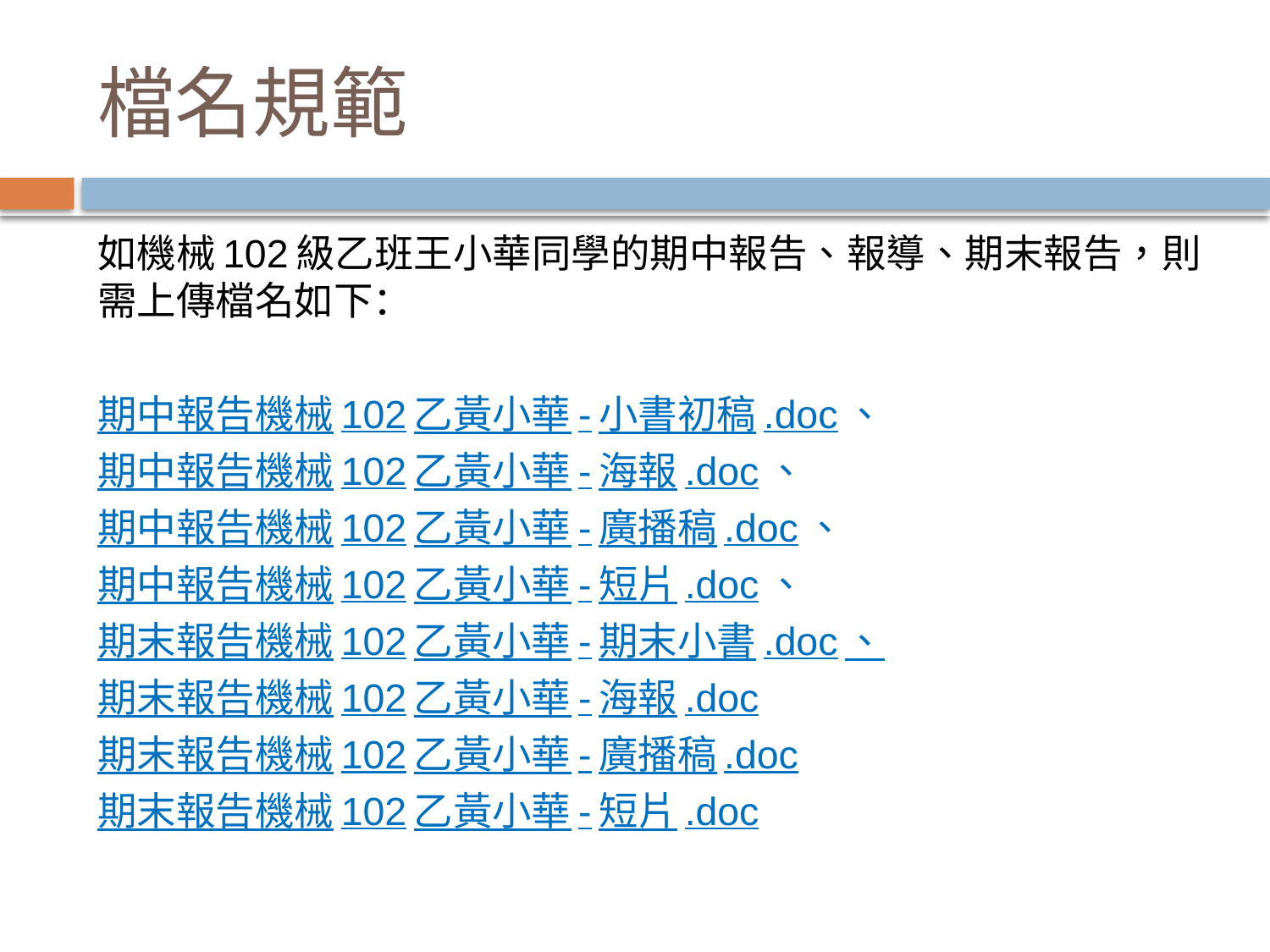

# 檔名規範
如機械102級乙班王小華同學的期中報告、報導、期末報告，則需上傳檔名如下：

期中報告機械102乙黃小華-小書初稿.doc、
期中報告機械102乙黃小華-海報.doc、
期中報告機械102乙黃小華-廣播稿.doc、
期中報告機械102乙黃小華-短片.doc、
期末報告機械102乙黃小華-期末小書.doc、
期末報告機械102乙黃小華-海報.doc
期末報告機械102乙黃小華-廣播稿.doc
期末報告機械102乙黃小華-短片.doc